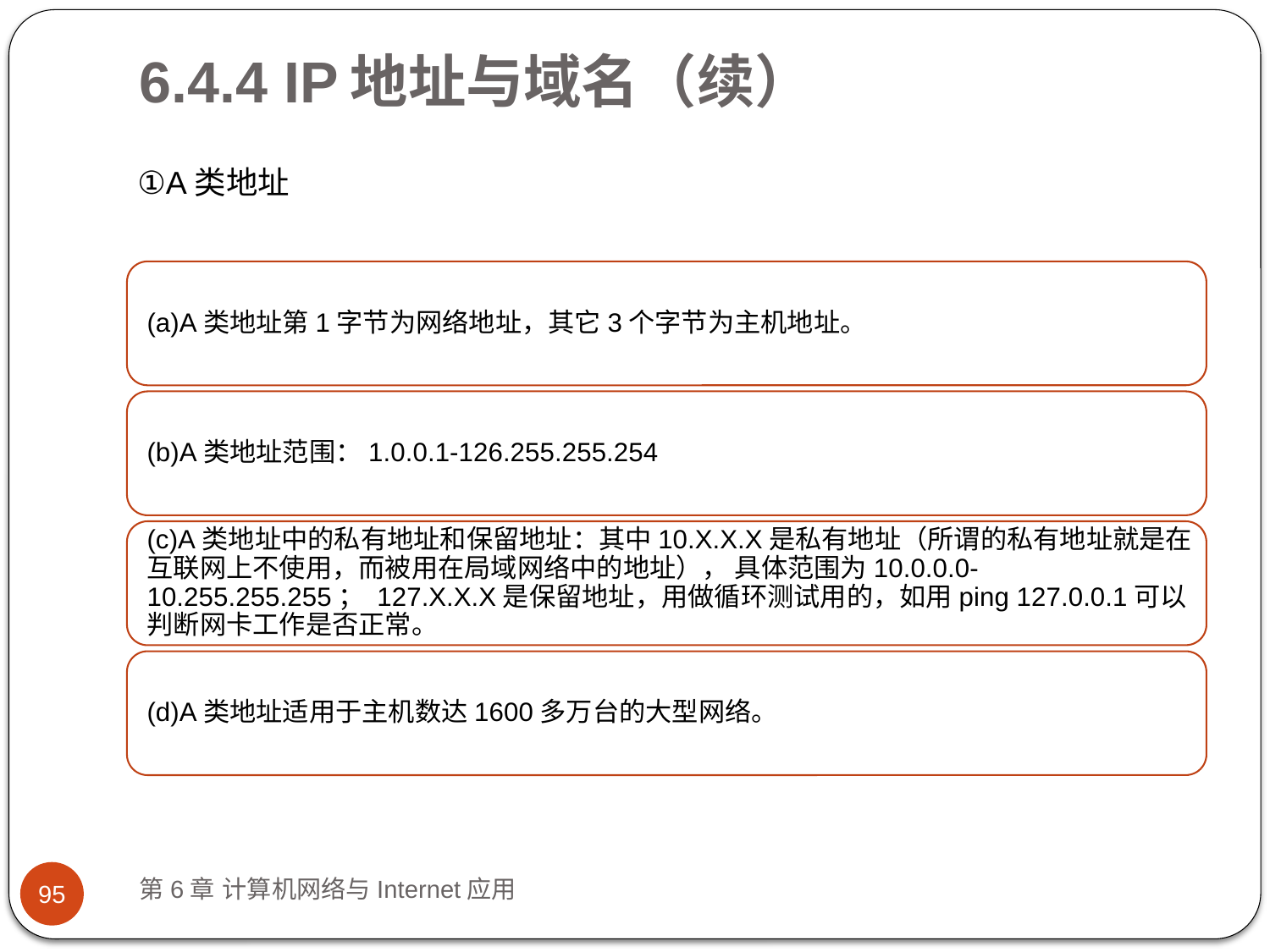

# 6.4.4 IP地址与域名（续）
①A类地址

(a)A类地址第1字节为网络地址，其它3个字节为主机地址。
(b)A类地址范围：1.0.0.1-126.255.255.254
(c)A类地址中的私有地址和保留地址：其中10.X.X.X是私有地址（所谓的私有地址就是在互联网上不使用，而被用在局域网络中的地址）， 具体范围为10.0.0.0-10.255.255.255； 127.X.X.X是保留地址，用做循环测试用的，如用ping 127.0.0.1可以判断网卡工作是否正常。
(d)A类地址适用于主机数达1600多万台的大型网络。
第6章 计算机网络与Internet应用
95